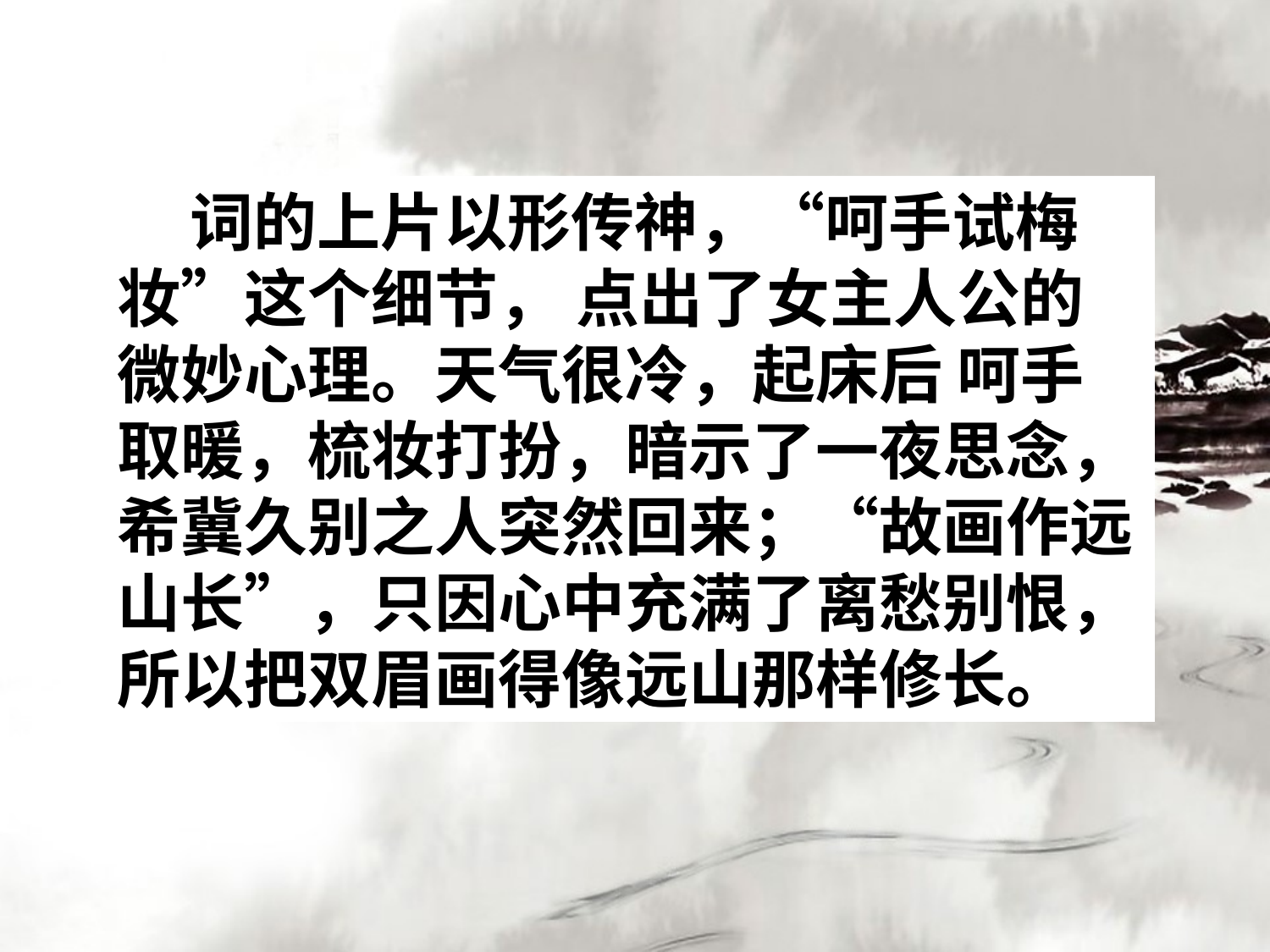

词的上片以形传神，“呵手试梅妆”这个细节， 点出了女主人公的微妙心理。天气很冷，起床后 呵手取暖，梳妆打扮，暗示了一夜思念，希冀久别之人突然回来；“故画作远山长”，只因心中充满了离愁别恨，所以把双眉画得像远山那样修长。